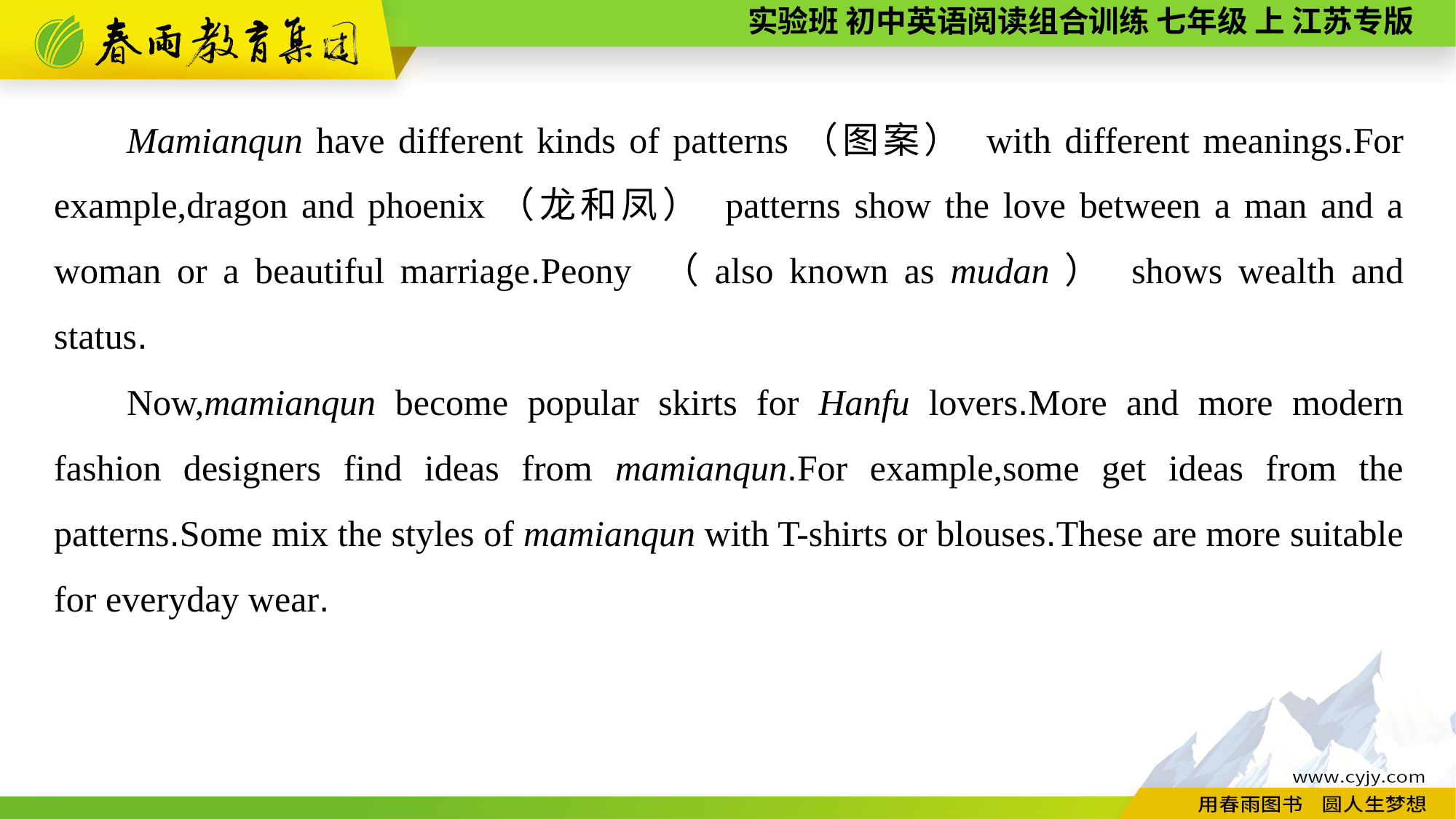

Mamianqun have different kinds of patterns（图案） with different meanings.For example,dragon and phoenix（龙和凤） patterns show the love between a man and a woman or a beautiful marriage.Peony （also known as mudan） shows wealth and status.
Now,mamianqun become popular skirts for Hanfu lovers.More and more modern fashion designers find ideas from mamianqun.For example,some get ideas from the patterns.Some mix the styles of mamianqun with T-shirts or blouses.These are more suitable for everyday wear.